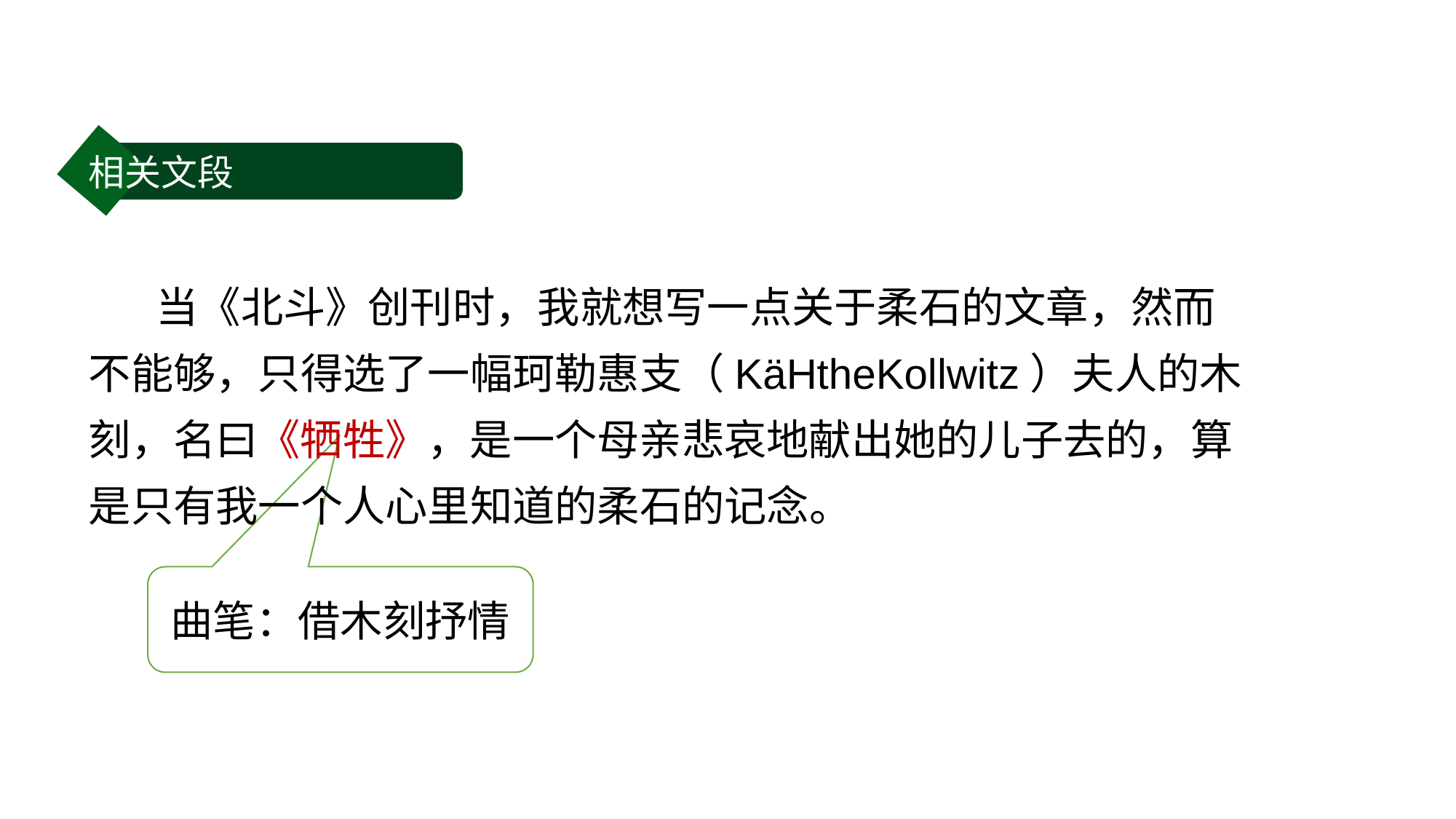

相关文段
当《北斗》创刊时，我就想写一点关于柔石的文章，然而不能够，只得选了一幅珂勒惠支（KäHtheKollwitz）夫人的木刻，名曰《牺牲》，是一个母亲悲哀地献出她的儿子去的，算是只有我一个人心里知道的柔石的记念。

曲笔：借木刻抒情